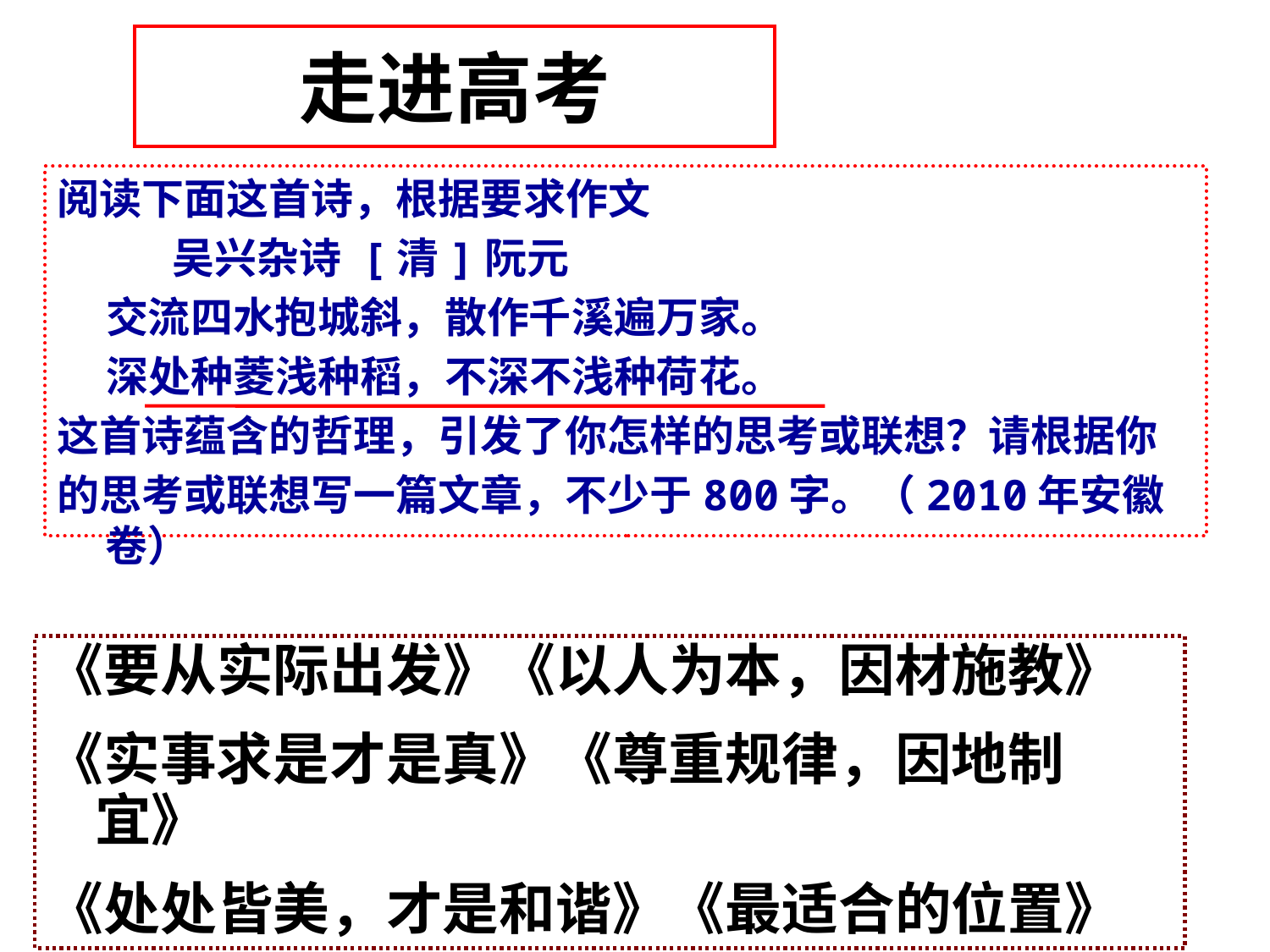

# 走进高考
阅读下面这首诗，根据要求作文
           吴兴杂诗 [清]阮元
    交流四水抱城斜，散作千溪遍万家。
    深处种菱浅种稻，不深不浅种荷花。
这首诗蕴含的哲理，引发了你怎样的思考或联想？请根据你
的思考或联想写一篇文章，不少于800字。（2010年安徽卷）

《要从实际出发》《以人为本，因材施教》
《实事求是才是真》《尊重规律，因地制宜》
《处处皆美，才是和谐》《最适合的位置》